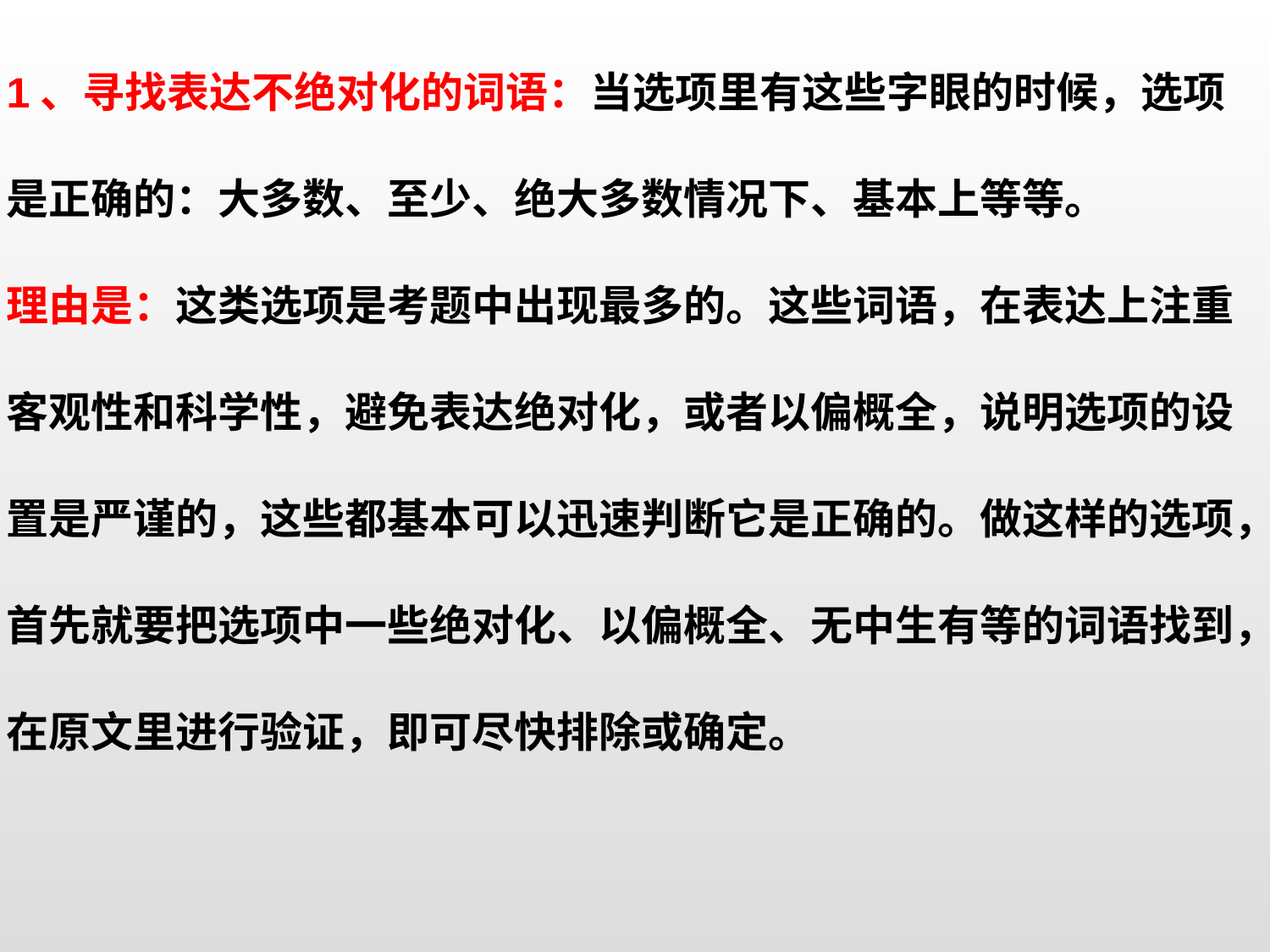

1、寻找表达不绝对化的词语：当选项里有这些字眼的时候，选项是正确的：大多数、至少、绝大多数情况下、基本上等等。
理由是：这类选项是考题中出现最多的。这些词语，在表达上注重客观性和科学性，避免表达绝对化，或者以偏概全，说明选项的设置是严谨的，这些都基本可以迅速判断它是正确的。做这样的选项，首先就要把选项中一些绝对化、以偏概全、无中生有等的词语找到，在原文里进行验证，即可尽快排除或确定。